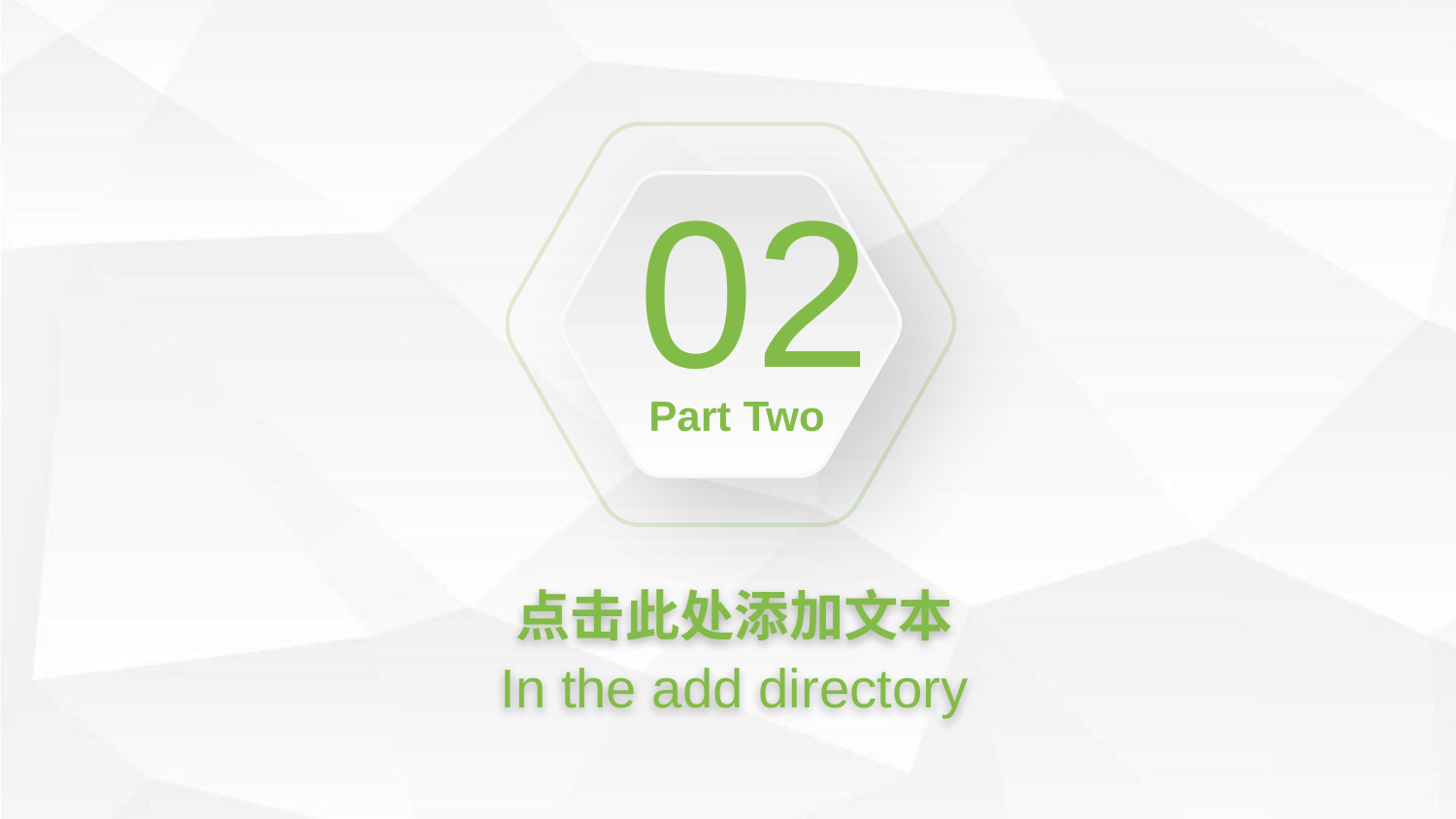

02

Part Two
点击此处添加文本
In the add directory